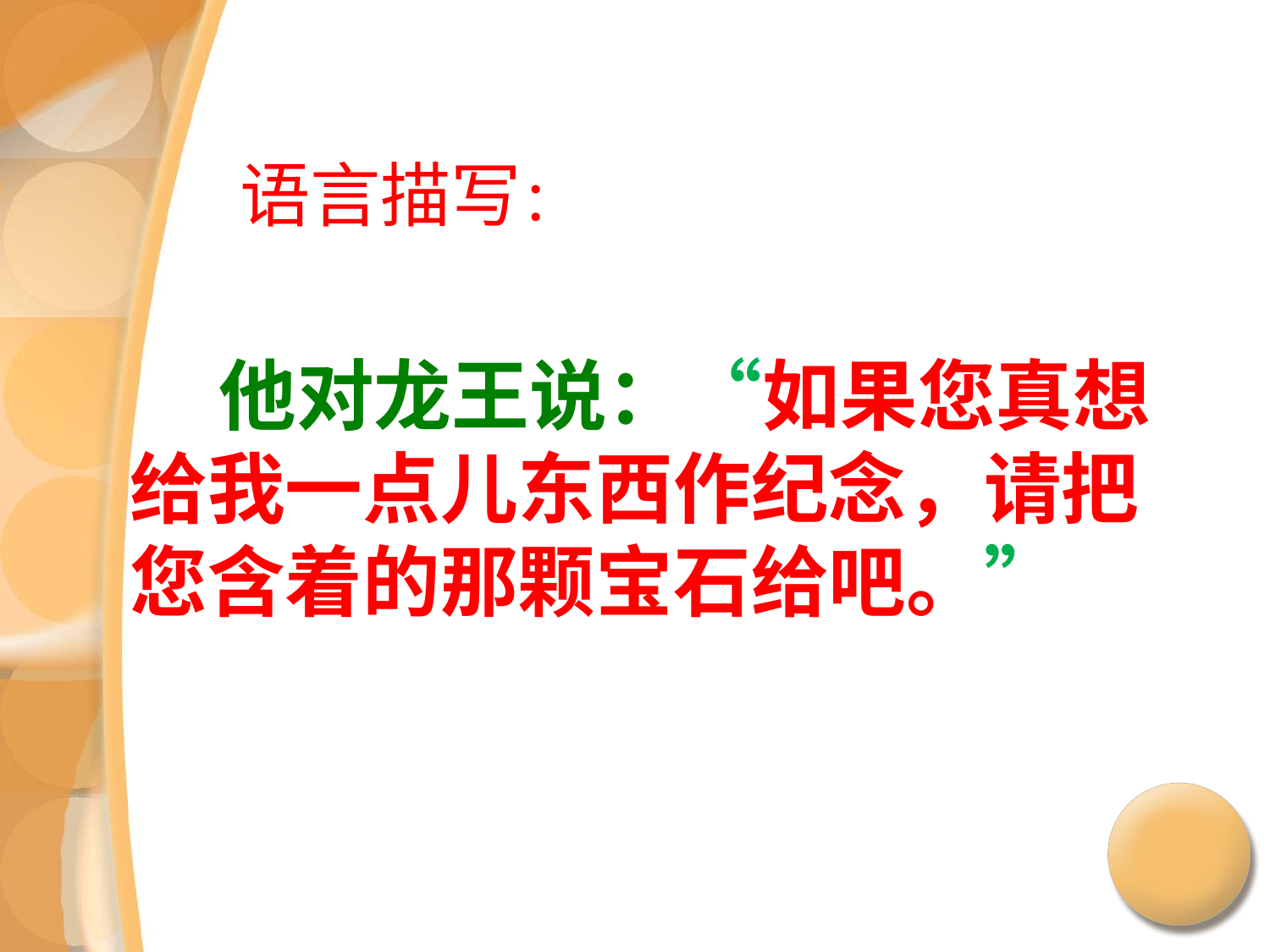

语言描写：

    他对龙王说：“如果您真想给我一点儿东西作纪念，请把您含着的那颗宝石给吧。”